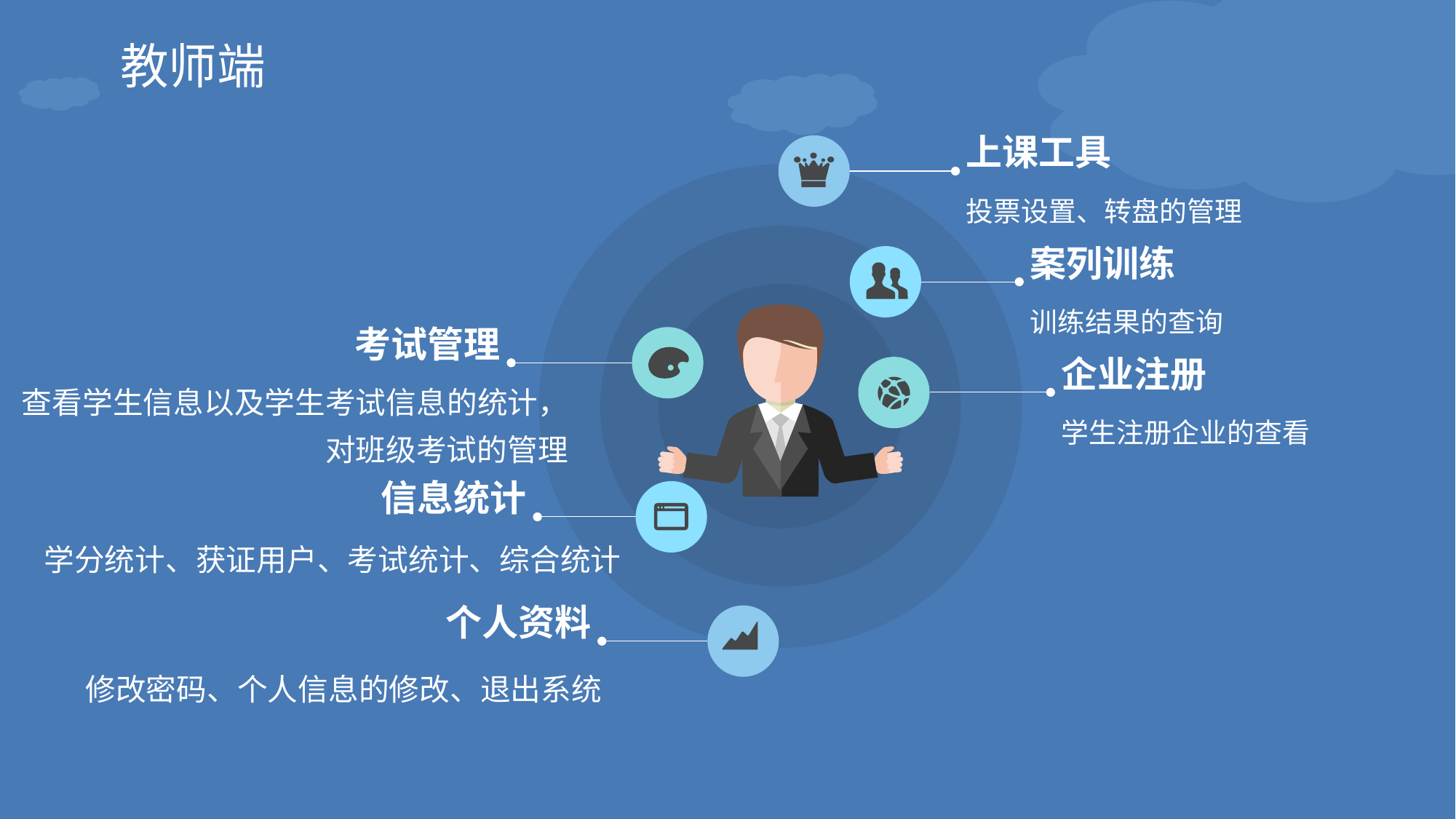

教师端
上课工具

投票设置、转盘的管理

案列训练

训练结果的查询

考试管理

企业注册

查看学生信息以及学生考试信息的统计，对班级考试的管理
学生注册企业的查看
信息统计

学分统计、获证用户、考试统计、综合统计
个人资料

修改密码、个人信息的修改、退出系统